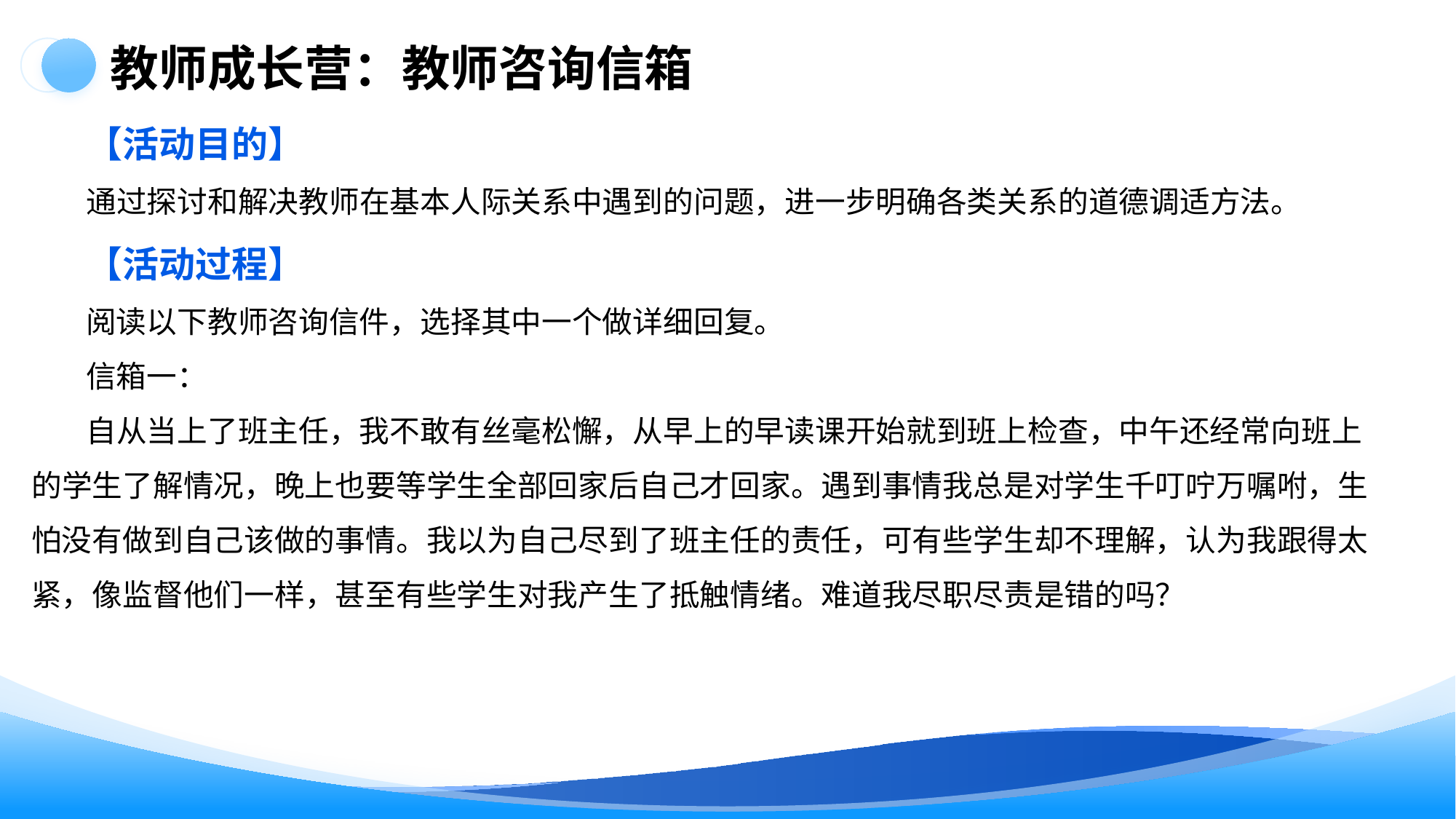

教师成长营：教师咨询信箱

【活动目的】
通过探讨和解决教师在基本人际关系中遇到的问题，进一步明确各类关系的道德调适方法。
【活动过程】
阅读以下教师咨询信件，选择其中一个做详细回复。
信箱一：
自从当上了班主任，我不敢有丝毫松懈，从早上的早读课开始就到班上检查，中午还经常向班上的学生了解情况，晚上也要等学生全部回家后自己才回家。遇到事情我总是对学生千叮咛万嘱咐，生怕没有做到自己该做的事情。我以为自己尽到了班主任的责任，可有些学生却不理解，认为我跟得太紧，像监督他们一样，甚至有些学生对我产生了抵触情绪。难道我尽职尽责是错的吗？